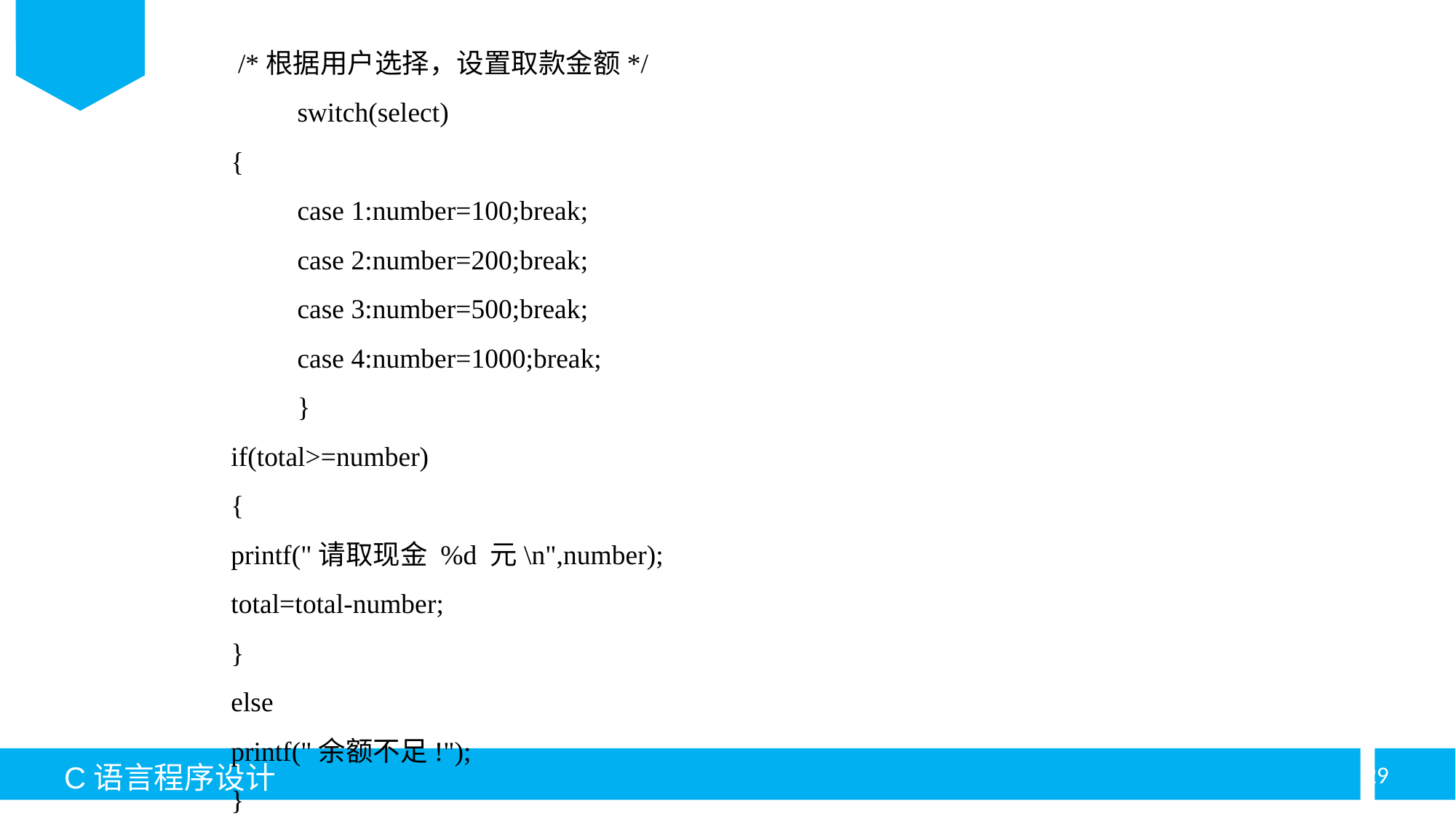

/*根据用户选择，设置取款金额*/
	switch(select)
{
	case 1:number=100;break;
	case 2:number=200;break;
	case 3:number=500;break;
	case 4:number=1000;break;
	}
if(total>=number)
{
printf("请取现金 %d 元\n",number);
total=total-number;
}
else
printf("余额不足!");
}